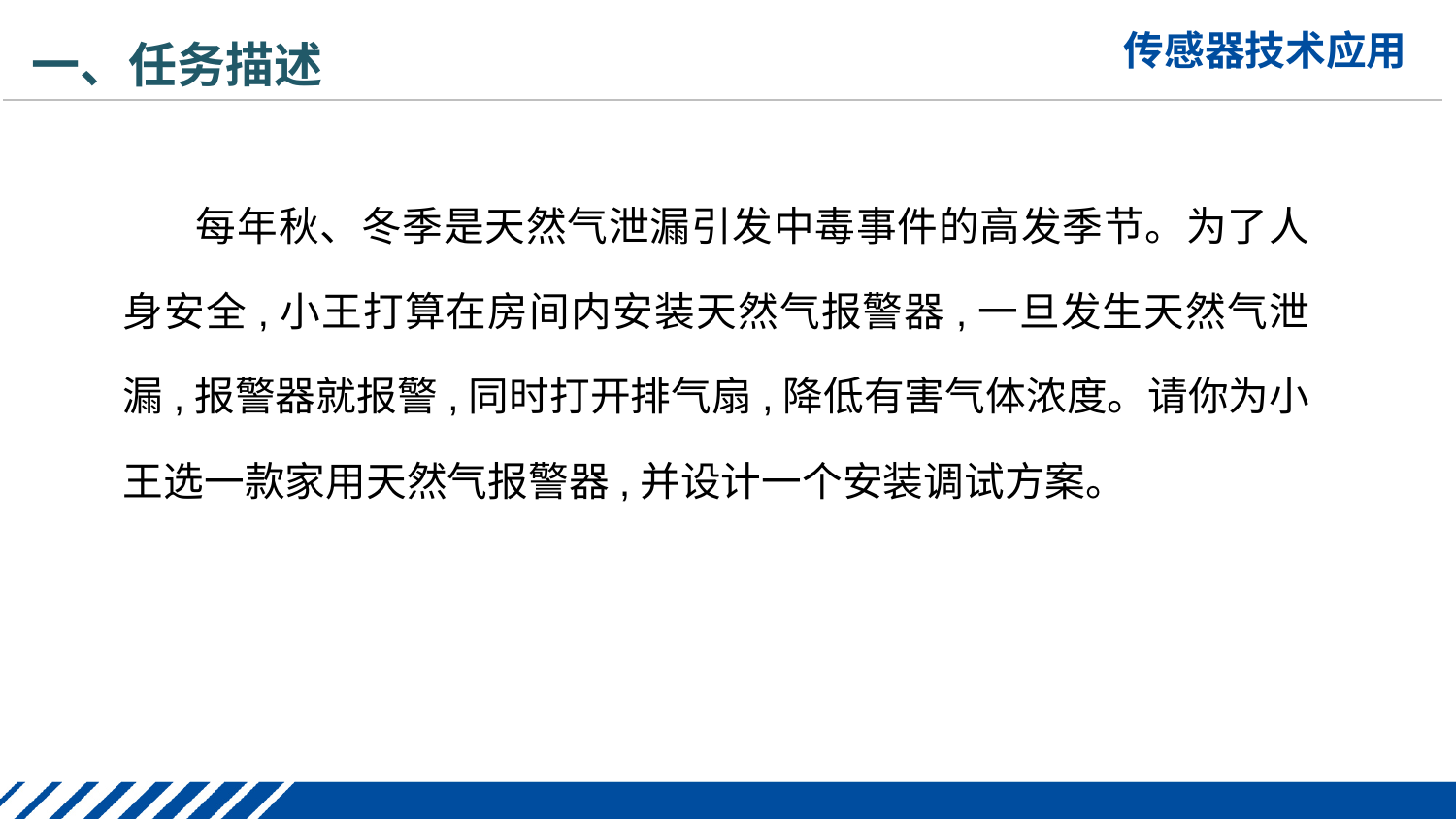

一、任务描述
每年秋、冬季是天然气泄漏引发中毒事件的高发季节。为了人身安全,小王打算在房间内安装天然气报警器,一旦发生天然气泄漏,报警器就报警,同时打开排气扇,降低有害气体浓度。请你为小王选一款家用天然气报警器,并设计一个安装调试方案。